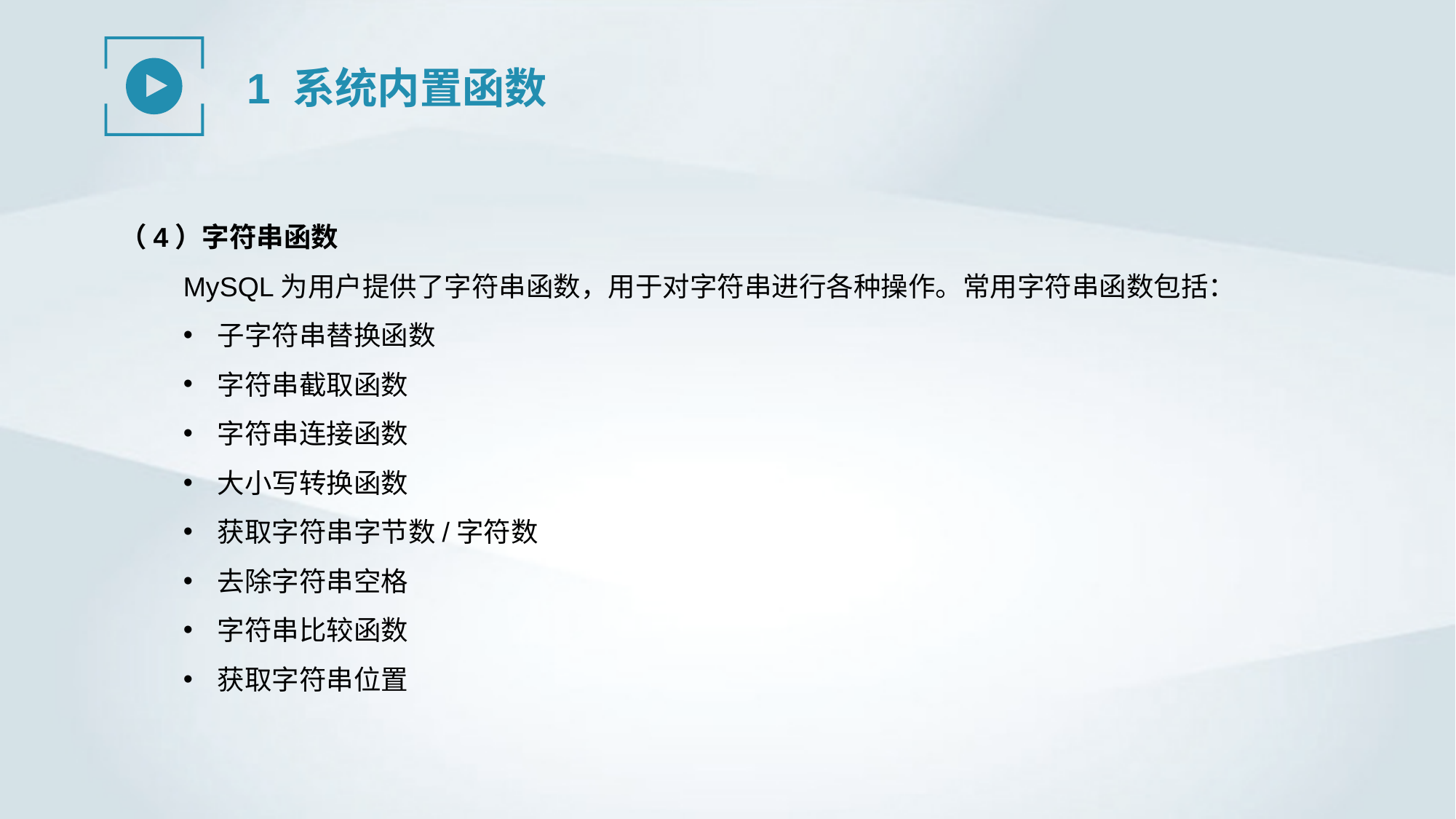

1 系统内置函数
（4）字符串函数
MySQL为用户提供了字符串函数，用于对字符串进行各种操作。常用字符串函数包括：
子字符串替换函数
字符串截取函数
字符串连接函数
大小写转换函数
获取字符串字节数/字符数
去除字符串空格
字符串比较函数
获取字符串位置